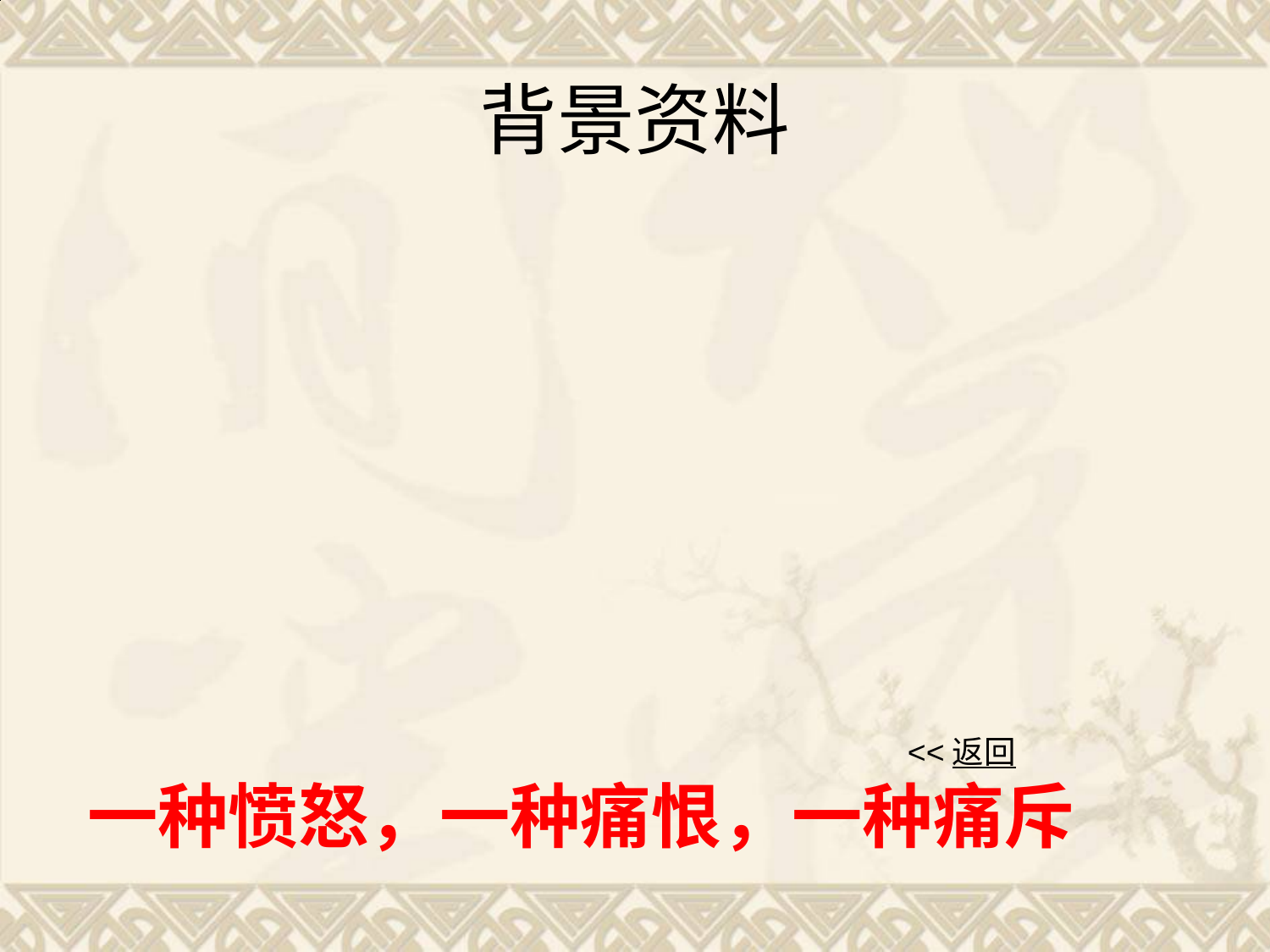

# 背景资料
  李夫人带着悲泣走到台上，愤怒地控诉国民党反动派卑劣的罪行，报告时泣不成声，一千多听众大都愤然泪下。而竟有一些歪戴帽、戴黑眼镜的特务分子不顾纠察队一再制止，在会场中抽烟、说笑，无理取闹，想造成混乱，趁机杀闻先生，但因为人多不敢下手。闻先生本来并不准备讲话，现在看到敌人这样猖狂实在抑不住心头的愤怒。
师：那么我们应该带着一种什么情感来读呢？
<<返回
一种愤怒，一种痛恨，一种痛斥